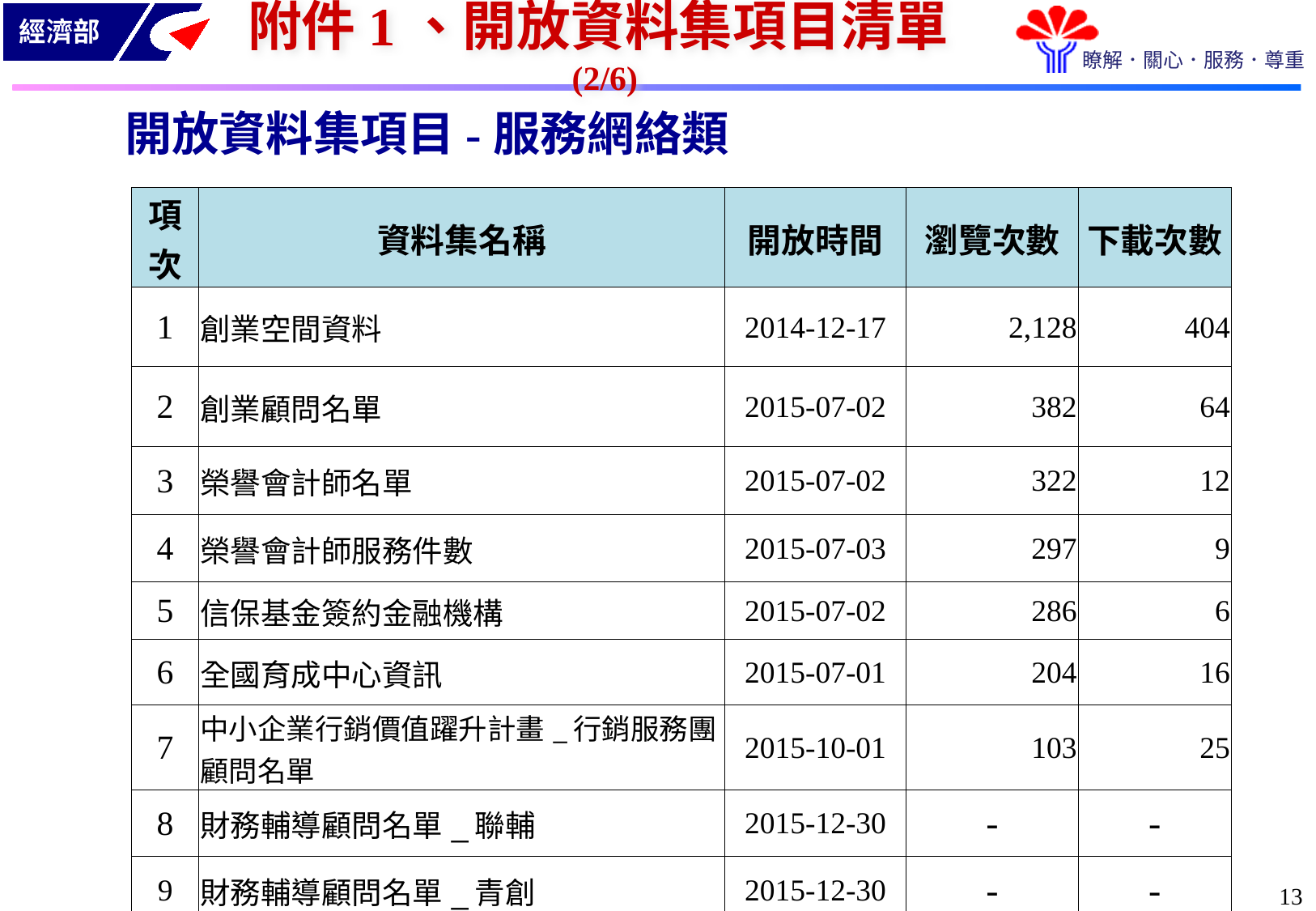

附件1、開放資料集項目清單(2/6)
開放資料集項目-服務網絡類

| 項次 | 資料集名稱 | 開放時間 | 瀏覽次數 | 下載次數 |
| --- | --- | --- | --- | --- |
| 1 | 創業空間資料 | 2014-12-17 | 2,128 | 404 |
| 2 | 創業顧問名單 | 2015-07-02 | 382 | 64 |
| 3 | 榮譽會計師名單 | 2015-07-02 | 322 | 12 |
| 4 | 榮譽會計師服務件數 | 2015-07-03 | 297 | 9 |
| 5 | 信保基金簽約金融機構 | 2015-07-02 | 286 | 6 |
| 6 | 全國育成中心資訊 | 2015-07-01 | 204 | 16 |
| 7 | 中小企業行銷價值躍升計畫\_行銷服務團顧問名單 | 2015-10-01 | 103 | 25 |
| 8 | 財務輔導顧問名單\_聯輔 | 2015-12-30 | - | - |
| 9 | 財務輔導顧問名單\_青創 | 2015-12-30 | - | - |
13